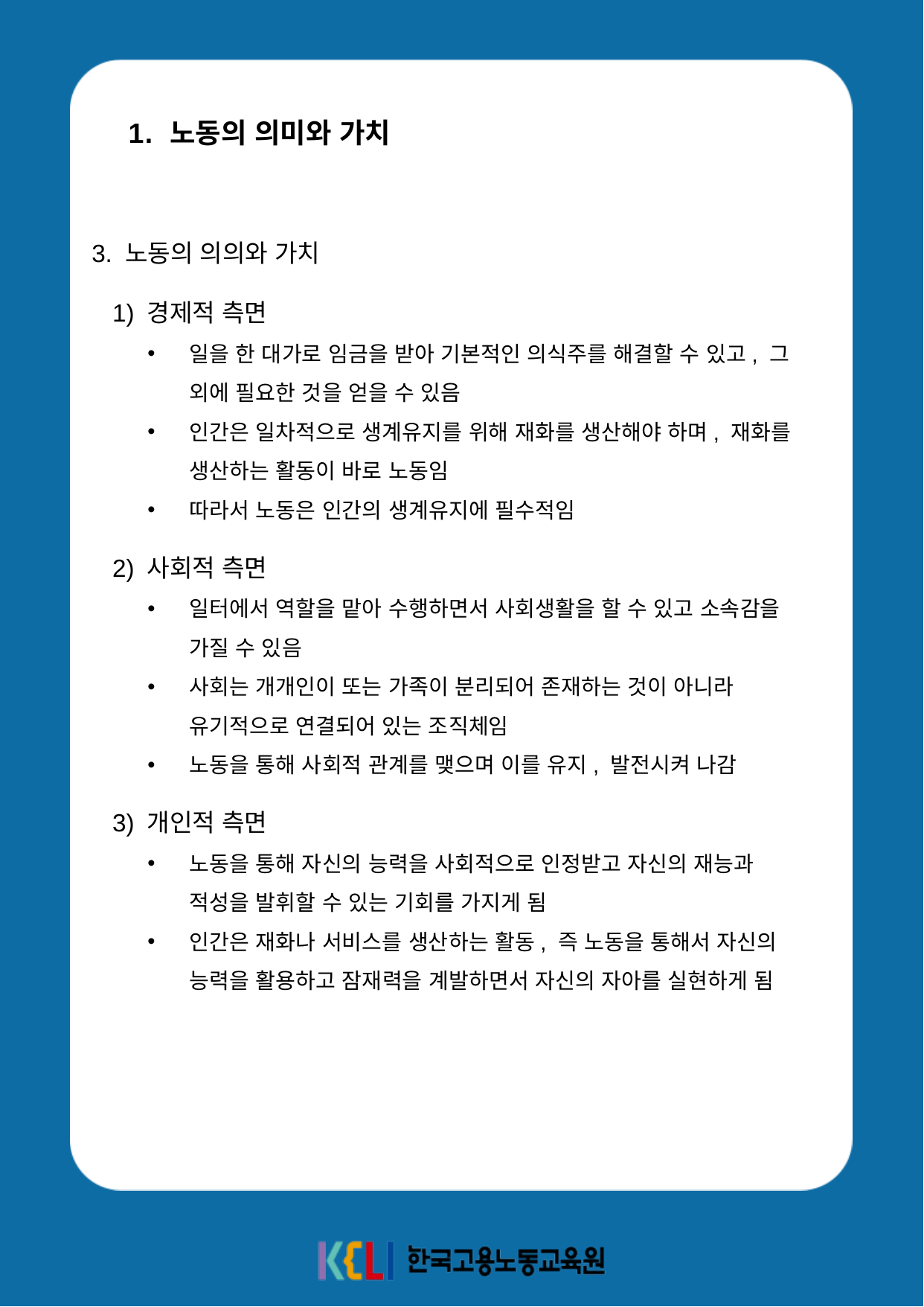

노동의 의미와 가치
3. 노동의 의의와 가치
   1) 경제적 측면
일을 한 대가로 임금을 받아 기본적인 의식주를 해결할 수 있고, 그 외에 필요한 것을 얻을 수 있음
인간은 일차적으로 생계유지를 위해 재화를 생산해야 하며, 재화를 생산하는 활동이 바로 노동임
따라서 노동은 인간의 생계유지에 필수적임
   2) 사회적 측면
일터에서 역할을 맡아 수행하면서 사회생활을 할 수 있고 소속감을 가질 수 있음
사회는 개개인이 또는 가족이 분리되어 존재하는 것이 아니라 유기적으로 연결되어 있는 조직체임
노동을 통해 사회적 관계를 맺으며 이를 유지, 발전시켜 나감
   3) 개인적 측면
노동을 통해 자신의 능력을 사회적으로 인정받고 자신의 재능과 적성을 발휘할 수 있는 기회를 가지게 됨
인간은 재화나 서비스를 생산하는 활동, 즉 노동을 통해서 자신의 능력을 활용하고 잠재력을 계발하면서 자신의 자아를 실현하게 됨